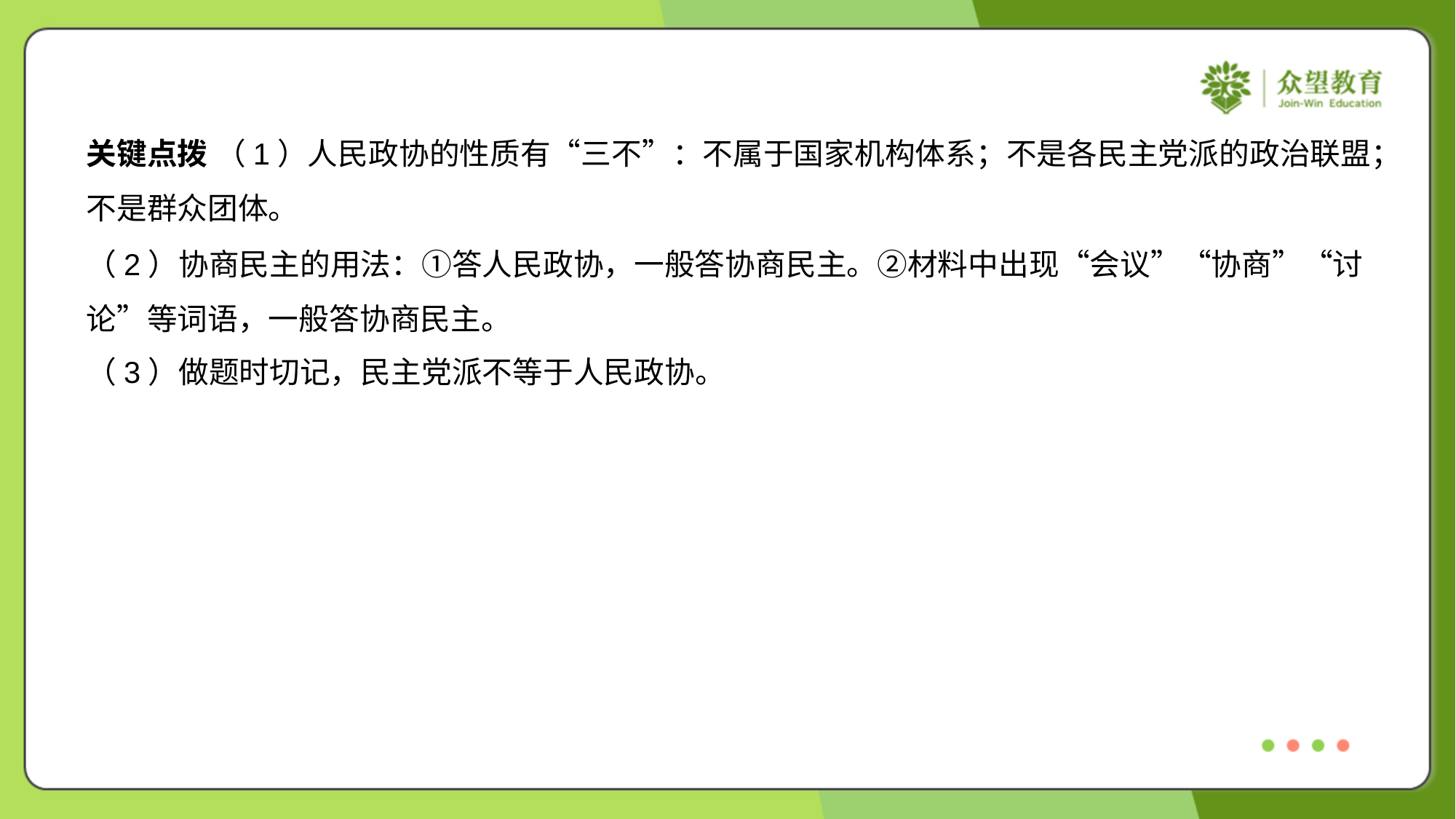

关键点拨 （1）人民政协的性质有“三不”：不属于国家机构体系；不是各民主党派的政治联盟；
不是群众团体。
（2）协商民主的用法：①答人民政协，一般答协商民主。②材料中出现“会议”“协商”“讨
论”等词语，一般答协商民主。
（3）做题时切记，民主党派不等于人民政协。